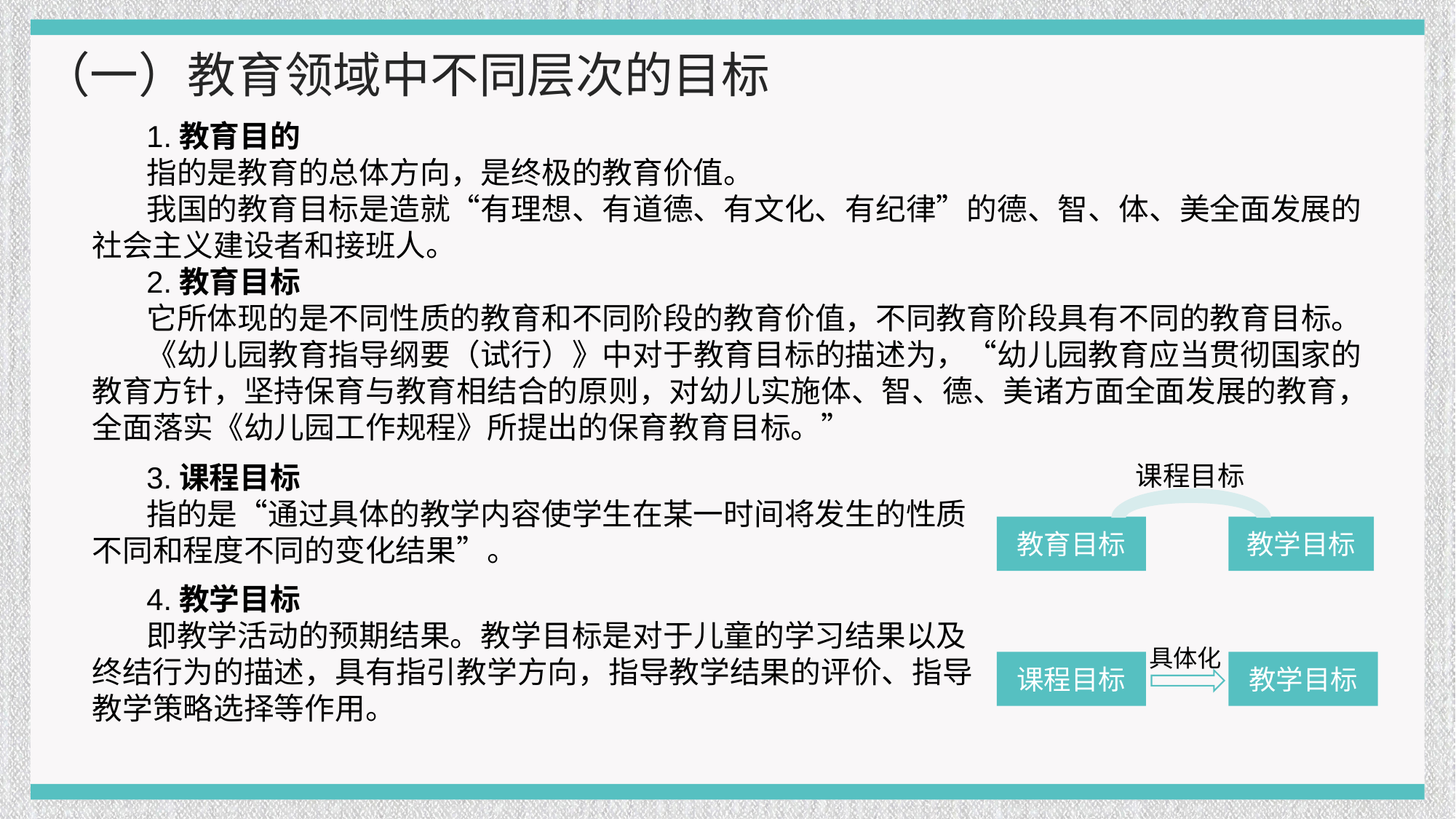

（一）教育领域中不同层次的目标
1.教育目的
指的是教育的总体方向，是终极的教育价值。
我国的教育目标是造就“有理想、有道德、有文化、有纪律”的德、智、体、美全面发展的社会主义建设者和接班人。
2.教育目标
它所体现的是不同性质的教育和不同阶段的教育价值，不同教育阶段具有不同的教育目标。
《幼儿园教育指导纲要（试行）》中对于教育目标的描述为，“幼儿园教育应当贯彻国家的教育方针，坚持保育与教育相结合的原则，对幼儿实施体、智、德、美诸方面全面发展的教育，全面落实《幼儿园工作规程》所提出的保育教育目标。”
3.课程目标
指的是“通过具体的教学内容使学生在某一时间将发生的性质不同和程度不同的变化结果”。
课程目标

教育目标
教学目标
4.教学目标
即教学活动的预期结果。教学目标是对于儿童的学习结果以及终结行为的描述，具有指引教学方向，指导教学结果的评价、指导教学策略选择等作用。

具体化
课程目标
教学目标